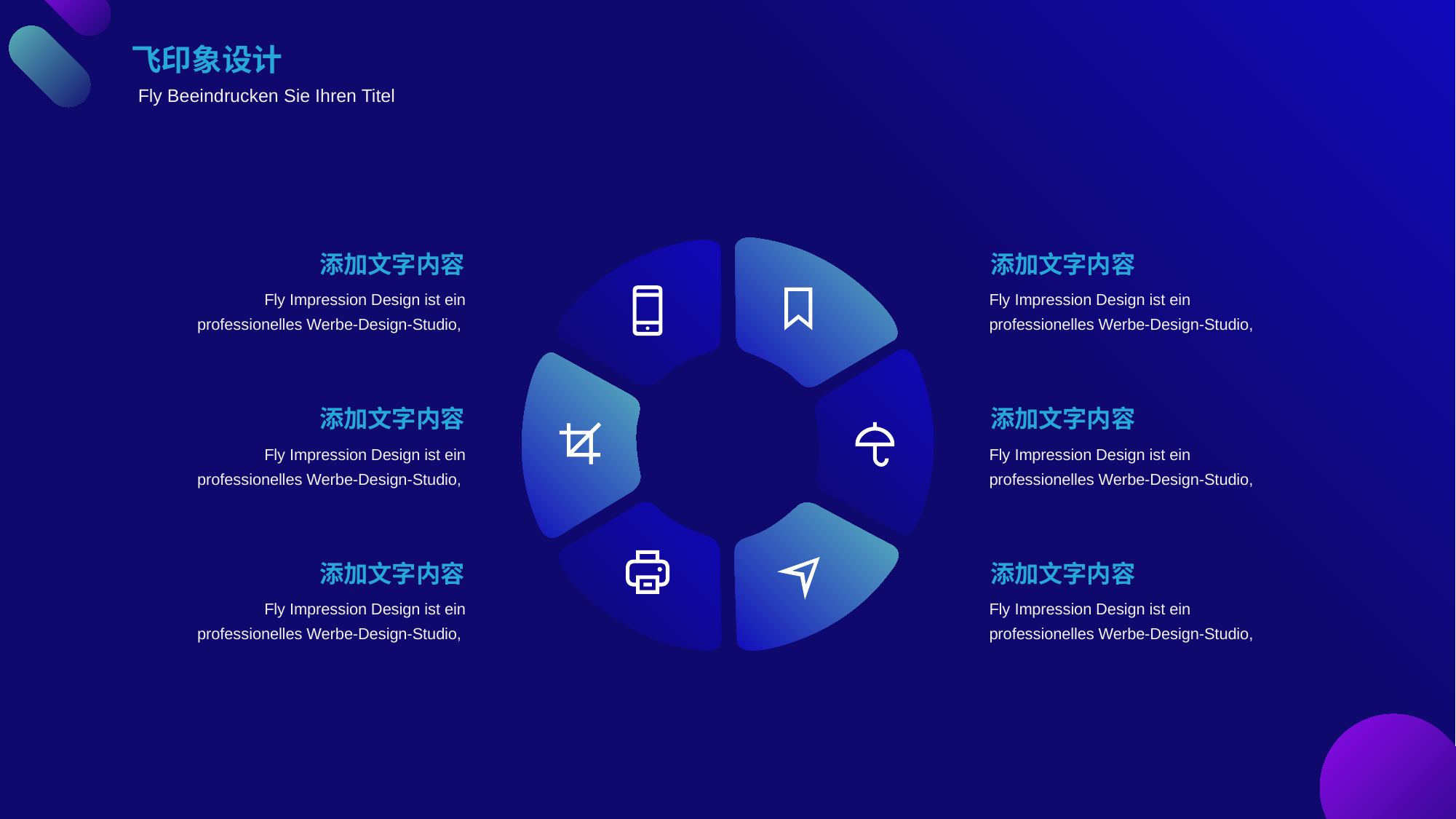

飞印象设计

Fly Beeindrucken Sie Ihren Titel

添加文字内容
添加文字内容
Fly Impression Design ist ein professionelles Werbe-Design-Studio,
Fly Impression Design ist ein professionelles Werbe-Design-Studio,

添加文字内容
添加文字内容

Fly Impression Design ist ein professionelles Werbe-Design-Studio,
Fly Impression Design ist ein professionelles Werbe-Design-Studio,

添加文字内容
添加文字内容

Fly Impression Design ist ein professionelles Werbe-Design-Studio,
Fly Impression Design ist ein professionelles Werbe-Design-Studio,